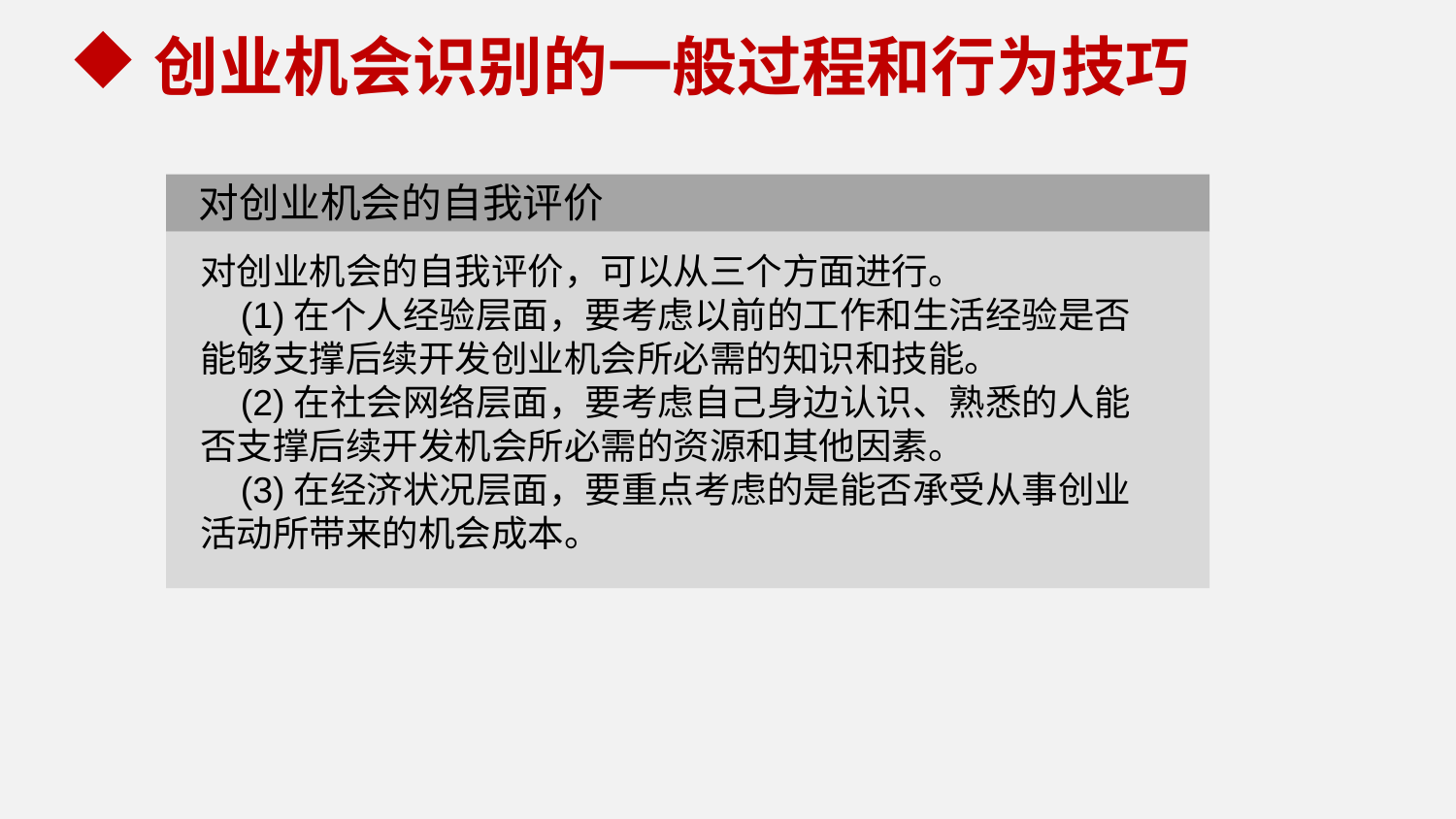

创业机会识别的一般过程和行为技巧
对创业机会的自我评价

对创业机会的自我评价，可以从三个方面进行。
    (1)在个人经验层面，要考虑以前的工作和生活经验是否能够支撑后续开发创业机会所必需的知识和技能。
    (2)在社会网络层面，要考虑自己身边认识、熟悉的人能否支撑后续开发机会所必需的资源和其他因素。
    (3)在经济状况层面，要重点考虑的是能否承受从事创业活动所带来的机会成本。